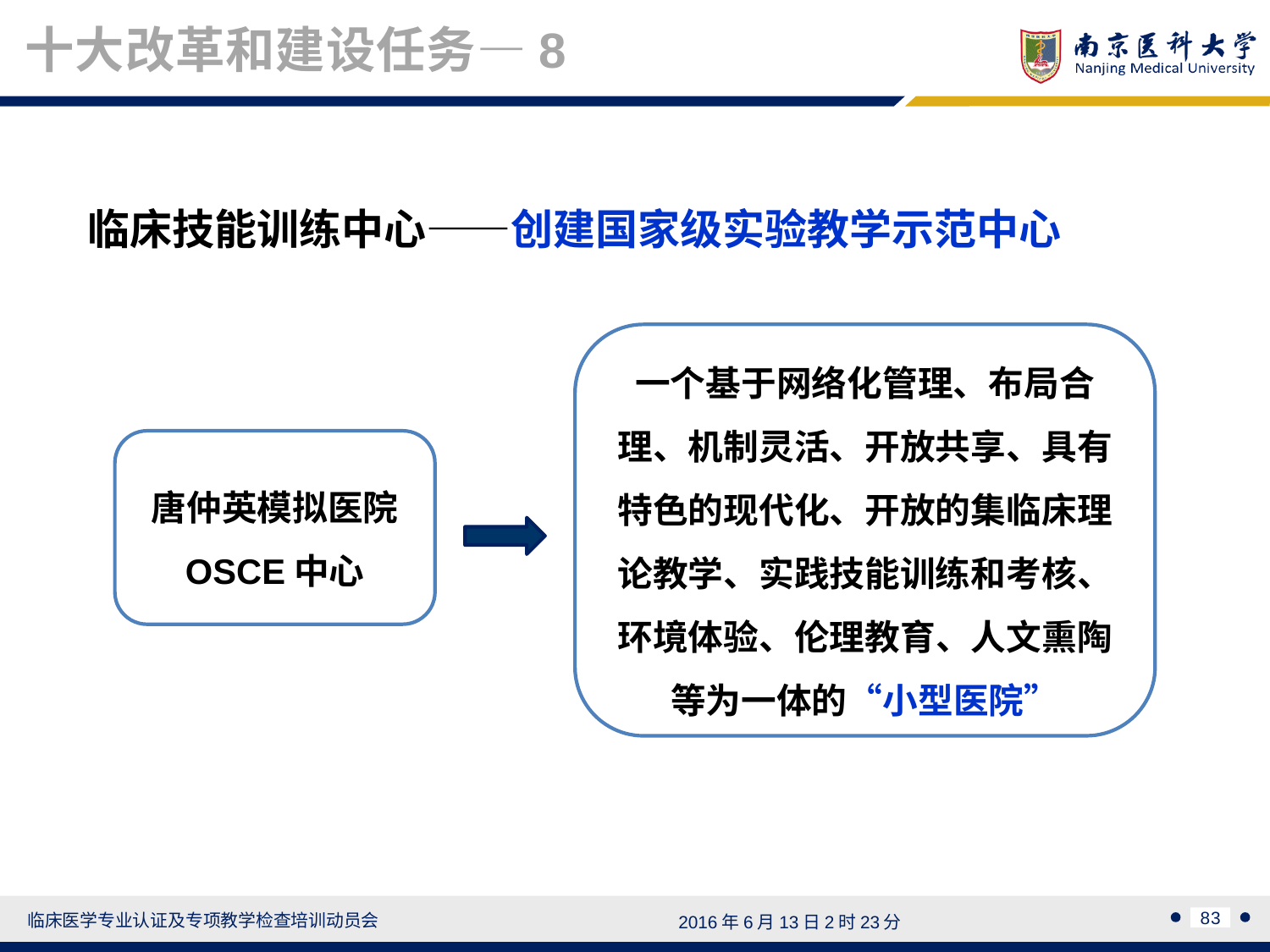

十大改革和建设任务—8
临床技能训练中心——创建国家级实验教学示范中心
一个基于网络化管理、布局合理、机制灵活、开放共享、具有特色的现代化、开放的集临床理论教学、实践技能训练和考核、环境体验、伦理教育、人文熏陶等为一体的“小型医院”
唐仲英模拟医院
OSCE中心